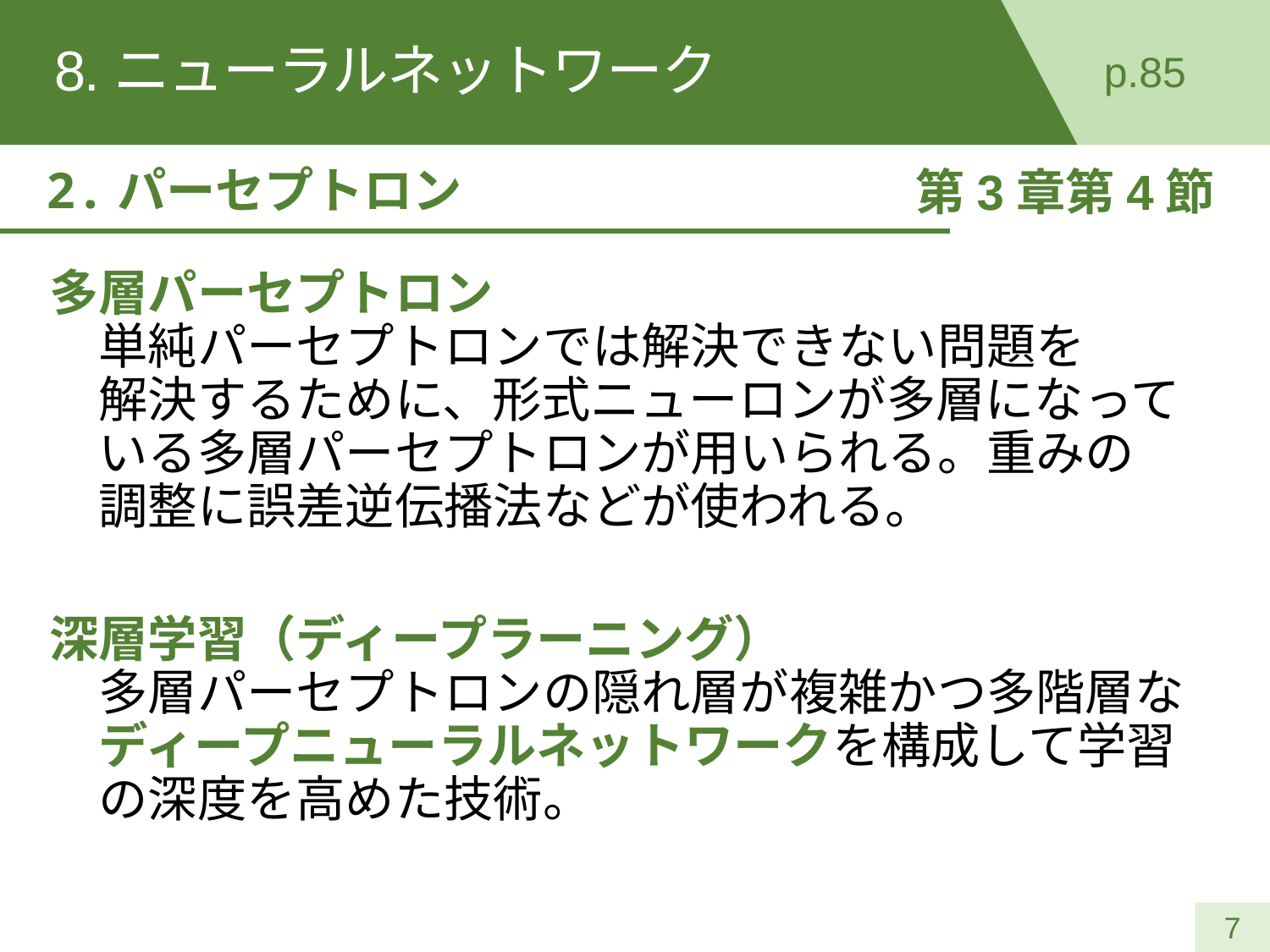

# 8.ニューラルネットワーク
p.85
2.パーセプトロン
第3章第4節
多層パーセプトロン
　単純パーセプトロンでは解決できない問題を
　解決するために、形式ニューロンが多層になって
　いる多層パーセプトロンが用いられる。重みの
　調整に誤差逆伝播法などが使われる。
深層学習（ディープラーニング）
　多層パーセプトロンの隠れ層が複雑かつ多階層な
　ディープニューラルネットワークを構成して学習
　の深度を高めた技術。
7